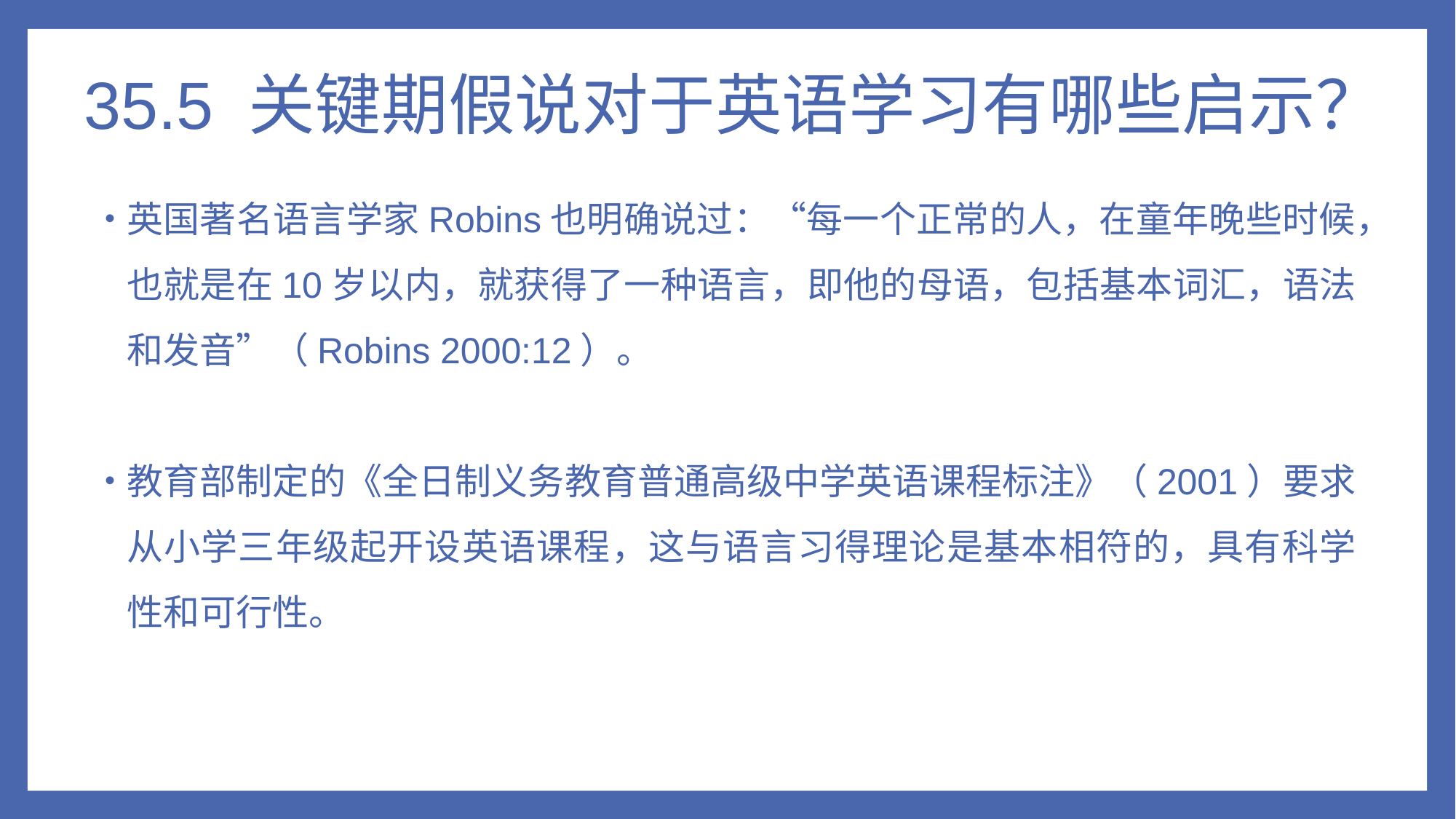

# 35.5 关键期假说对于英语学习有哪些启示？
英国著名语言学家Robins也明确说过：“每一个正常的人，在童年晚些时候，也就是在10岁以内，就获得了一种语言，即他的母语，包括基本词汇，语法和发音”（Robins 2000:12）。

教育部制定的《全日制义务教育普通高级中学英语课程标注》（2001）要求从小学三年级起开设英语课程，这与语言习得理论是基本相符的，具有科学性和可行性。